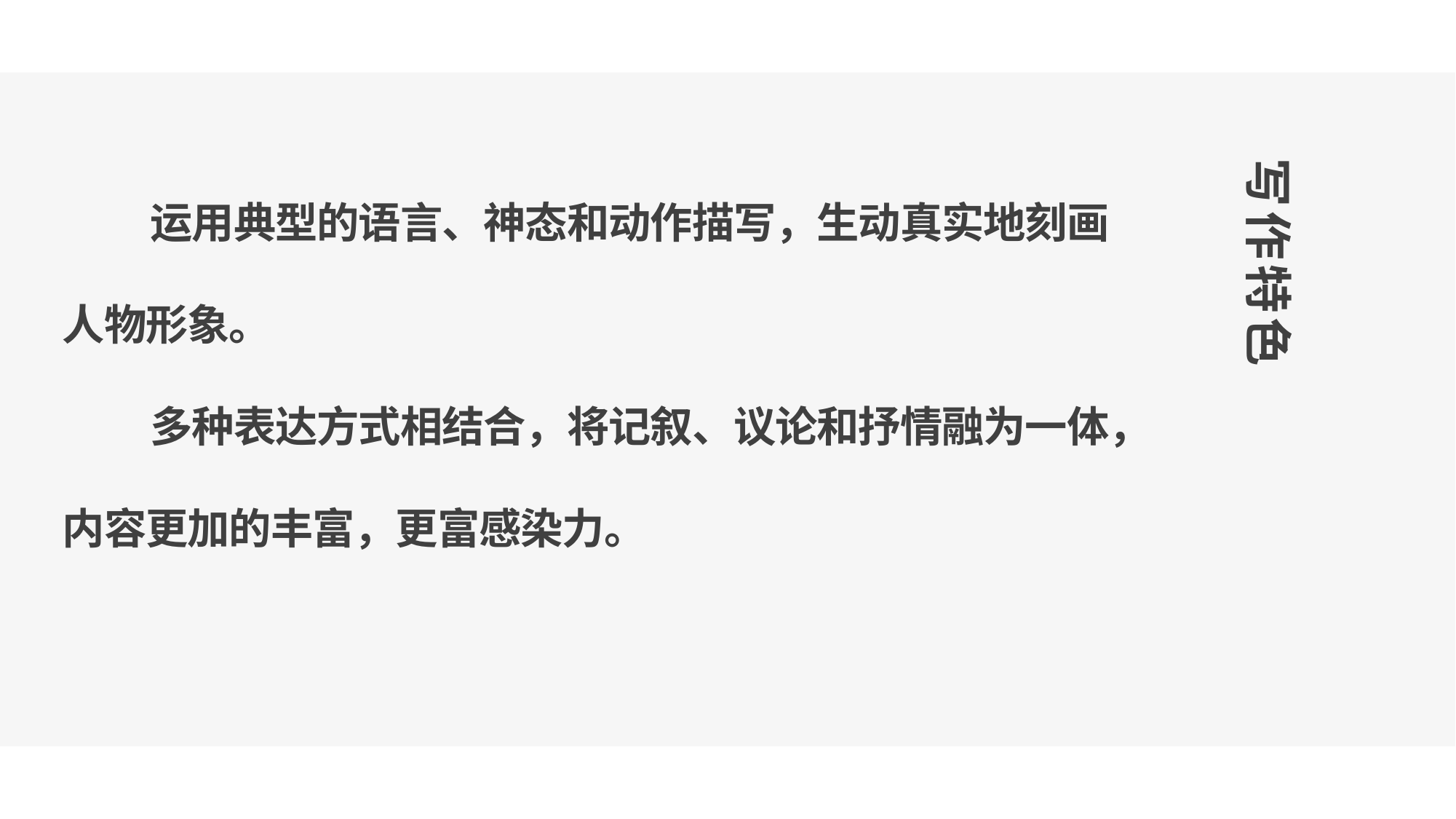

运用典型的语言、神态和动作描写，生动真实地刻画人物形象。
多种表达方式相结合，将记叙、议论和抒情融为一体，内容更加的丰富，更富感染力。
写作特色